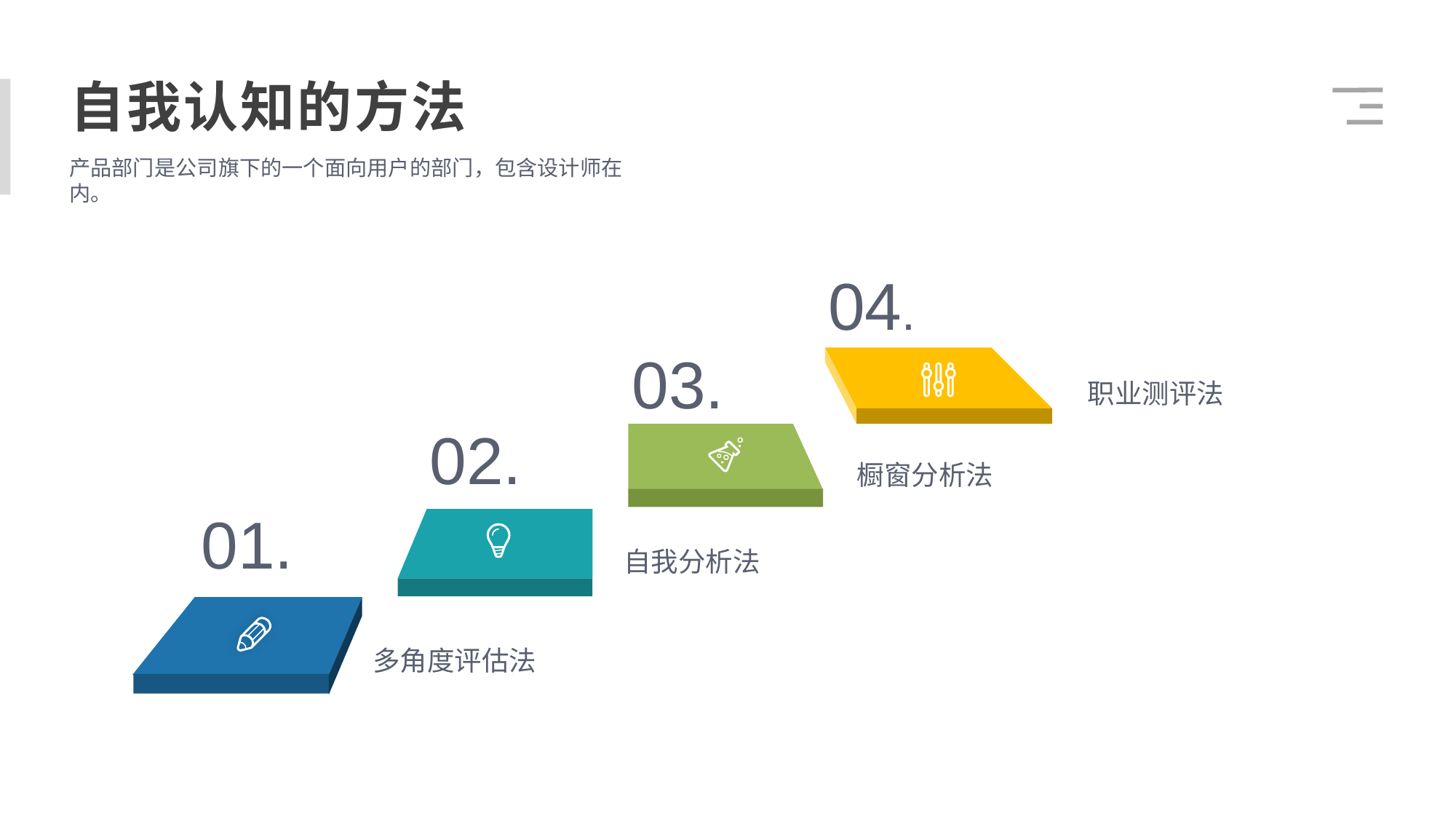

自我认知的方法

产品部门是公司旗下的一个面向用户的部门，包含设计师在内。
04.
03.

职业测评法
02.

橱窗分析法
01.

自我分析法

多角度评估法